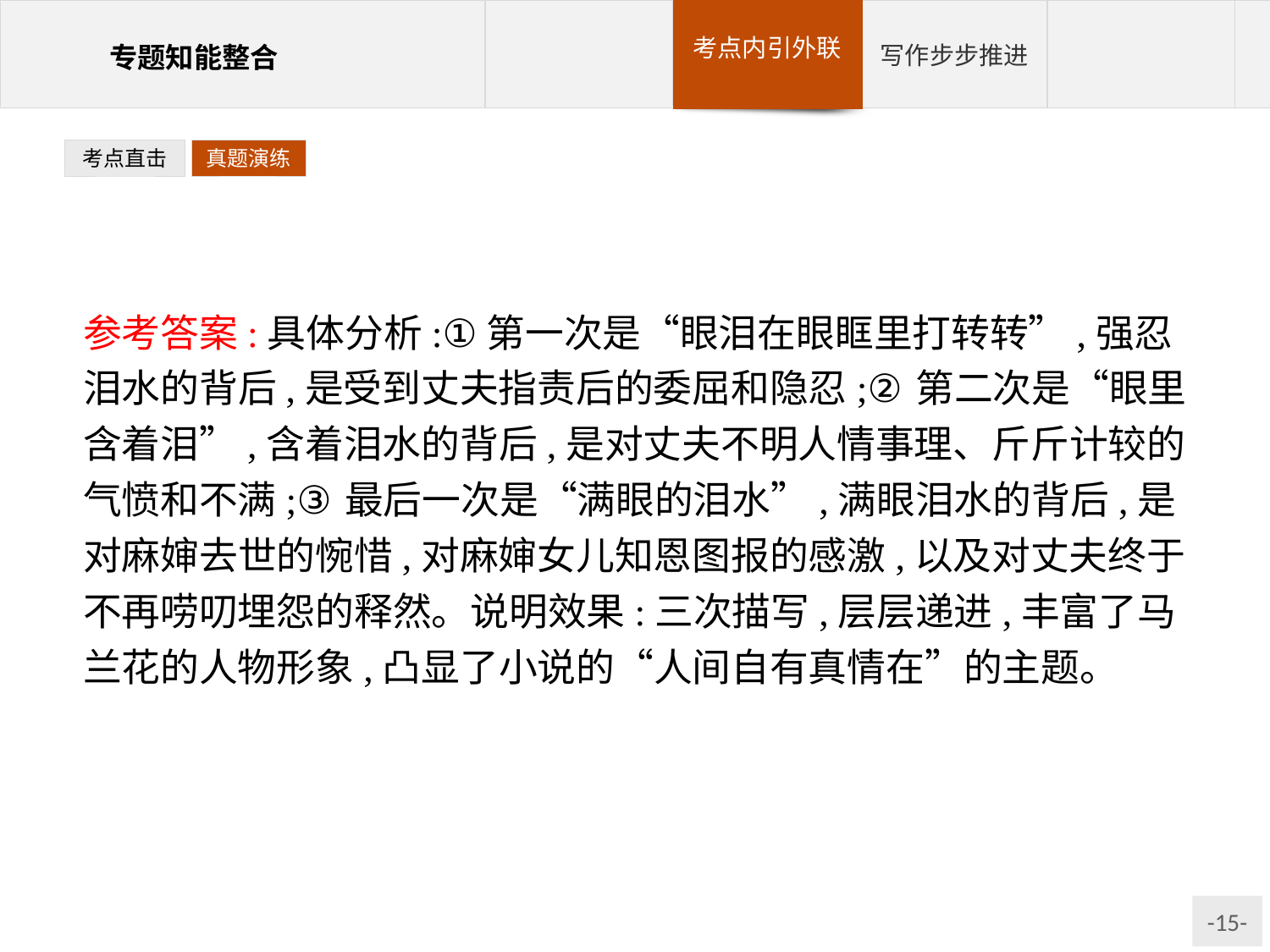

考点直击
真题演练
参考答案:具体分析:①第一次是“眼泪在眼眶里打转转”,强忍泪水的背后,是受到丈夫指责后的委屈和隐忍;②第二次是“眼里含着泪”,含着泪水的背后,是对丈夫不明人情事理、斤斤计较的气愤和不满;③最后一次是“满眼的泪水”,满眼泪水的背后,是对麻婶去世的惋惜,对麻婶女儿知恩图报的感激,以及对丈夫终于不再唠叨埋怨的释然。说明效果:三次描写,层层递进,丰富了马兰花的人物形象,凸显了小说的“人间自有真情在”的主题。